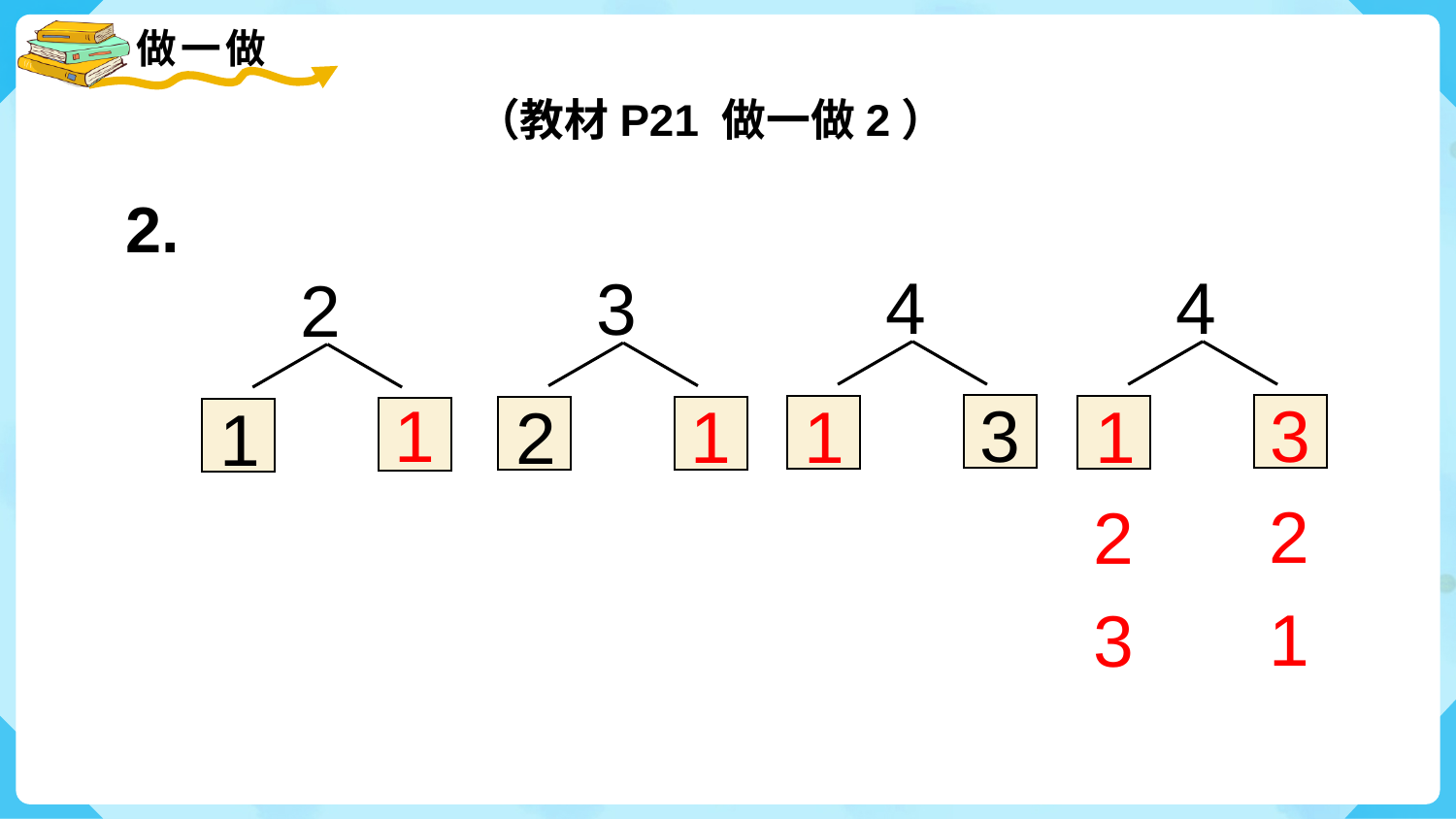

（教材P21 做一做2）
2.

4

4

3

2

2

1

3
3
1
1
1
1
2
2
1
3